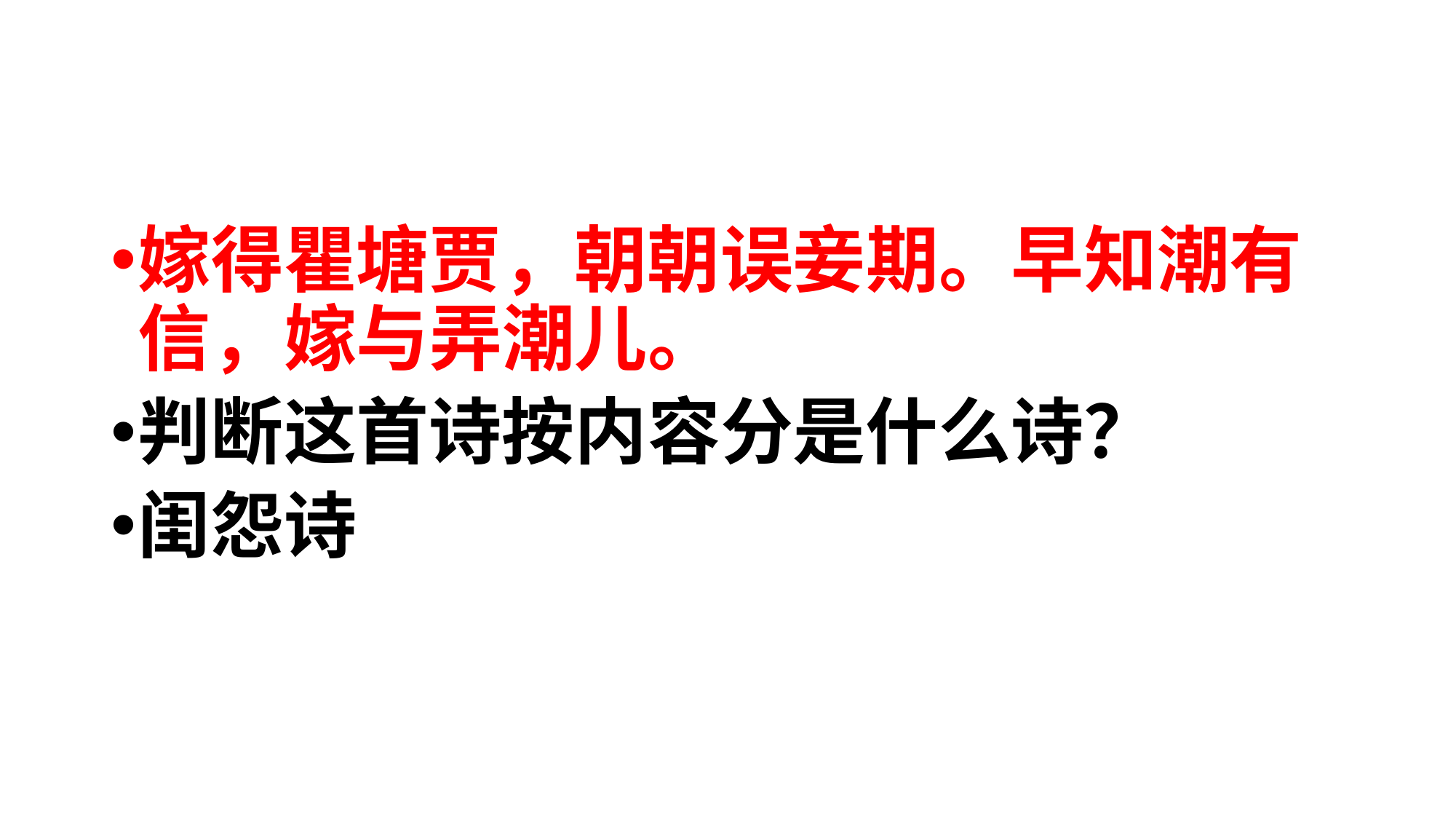

#
嫁得瞿塘贾，朝朝误妾期。早知潮有信，嫁与弄潮儿。
判断这首诗按内容分是什么诗？
闺怨诗